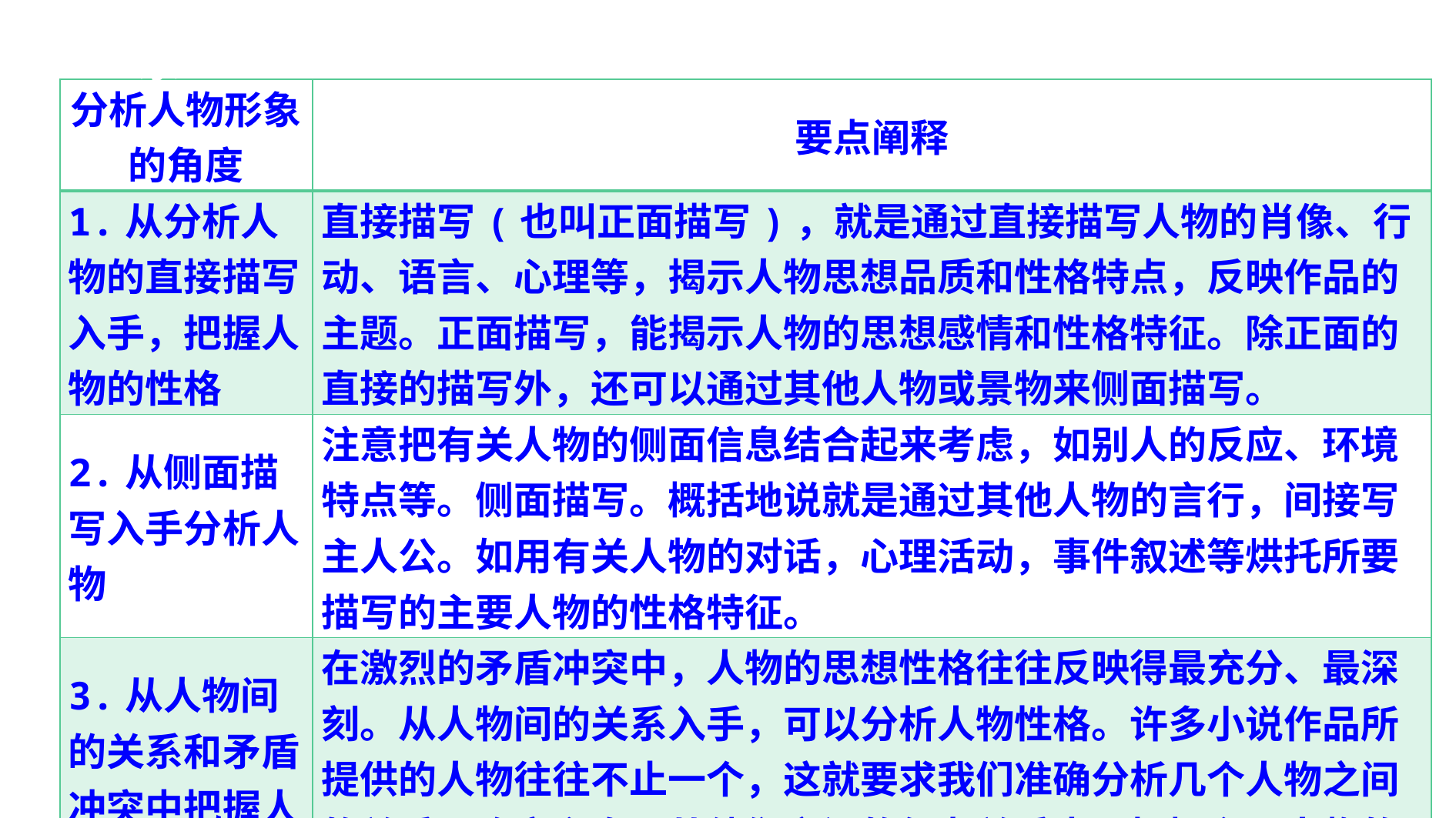

(一)就全文概括与分析人物形象
| 分析人物形象的角度 | 要点阐释 |
| --- | --- |
| 1.从分析人物的直接描写入手，把握人物的性格 | 直接描写(也叫正面描写)，就是通过直接描写人物的肖像、行动、语言、心理等，揭示人物思想品质和性格特点，反映作品的主题。正面描写，能揭示人物的思想感情和性格特征。除正面的直接的描写外，还可以通过其他人物或景物来侧面描写。 |
| 2.从侧面描写入手分析人物 | 注意把有关人物的侧面信息结合起来考虑，如别人的反应、环境特点等。侧面描写。概括地说就是通过其他人物的言行，间接写主人公。如用有关人物的对话，心理活动，事件叙述等烘托所要描写的主要人物的性格特征。 |
| 3.从人物间的关系和矛盾冲突中把握人物性格 | 在激烈的矛盾冲突中，人物的思想性格往往反映得最充分、最深刻。从人物间的关系入手，可以分析人物性格。许多小说作品所提供的人物往往不止一个，这就要求我们准确分析几个人物之间的关系，确定主次，从他们之间的复杂关系中，把握主要人物的性格特征。 |